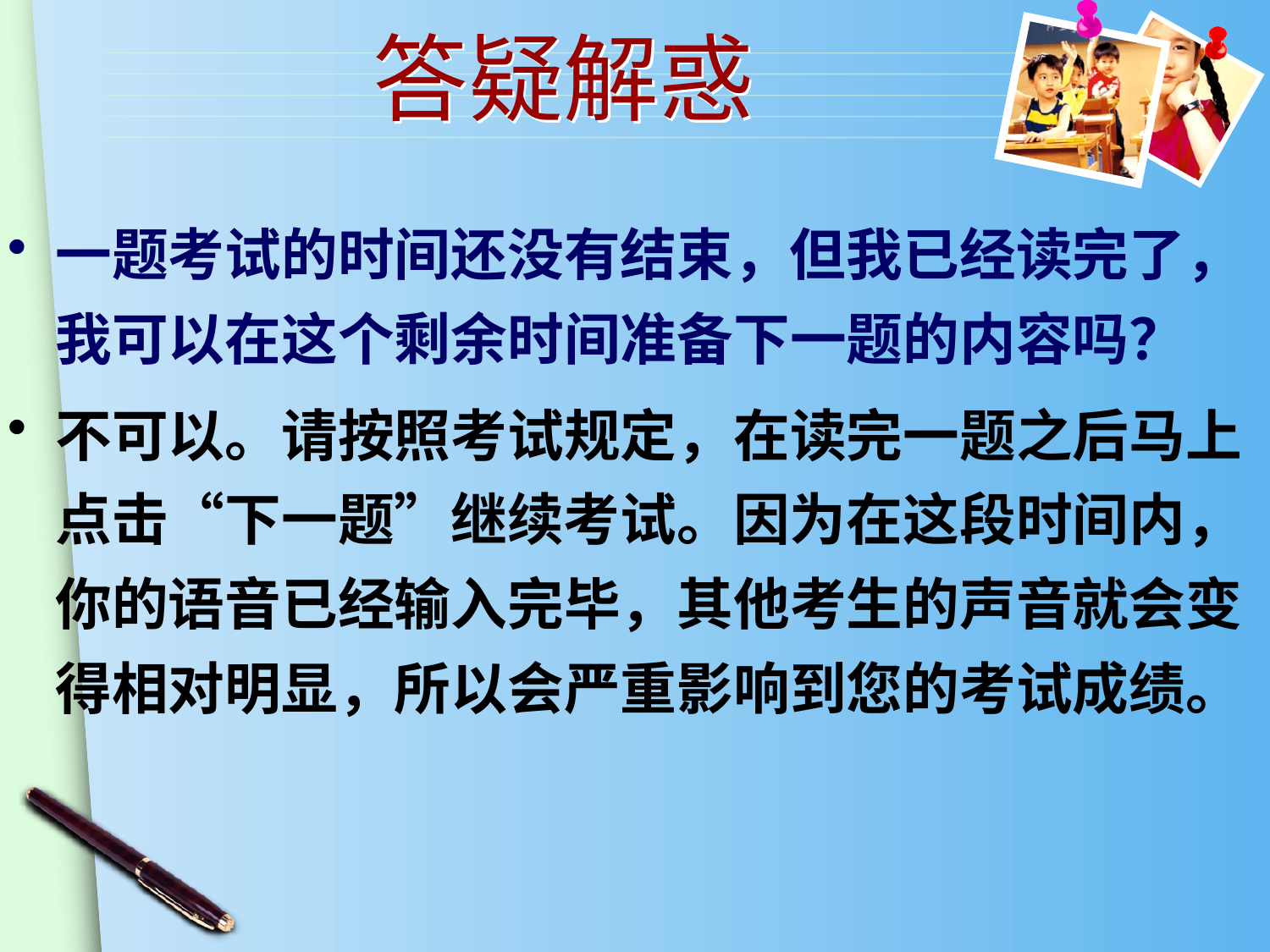

# 答疑解惑
一题考试的时间还没有结束，但我已经读完了，我可以在这个剩余时间准备下一题的内容吗？
不可以。请按照考试规定，在读完一题之后马上点击“下一题”继续考试。因为在这段时间内，你的语音已经输入完毕，其他考生的声音就会变得相对明显，所以会严重影响到您的考试成绩。